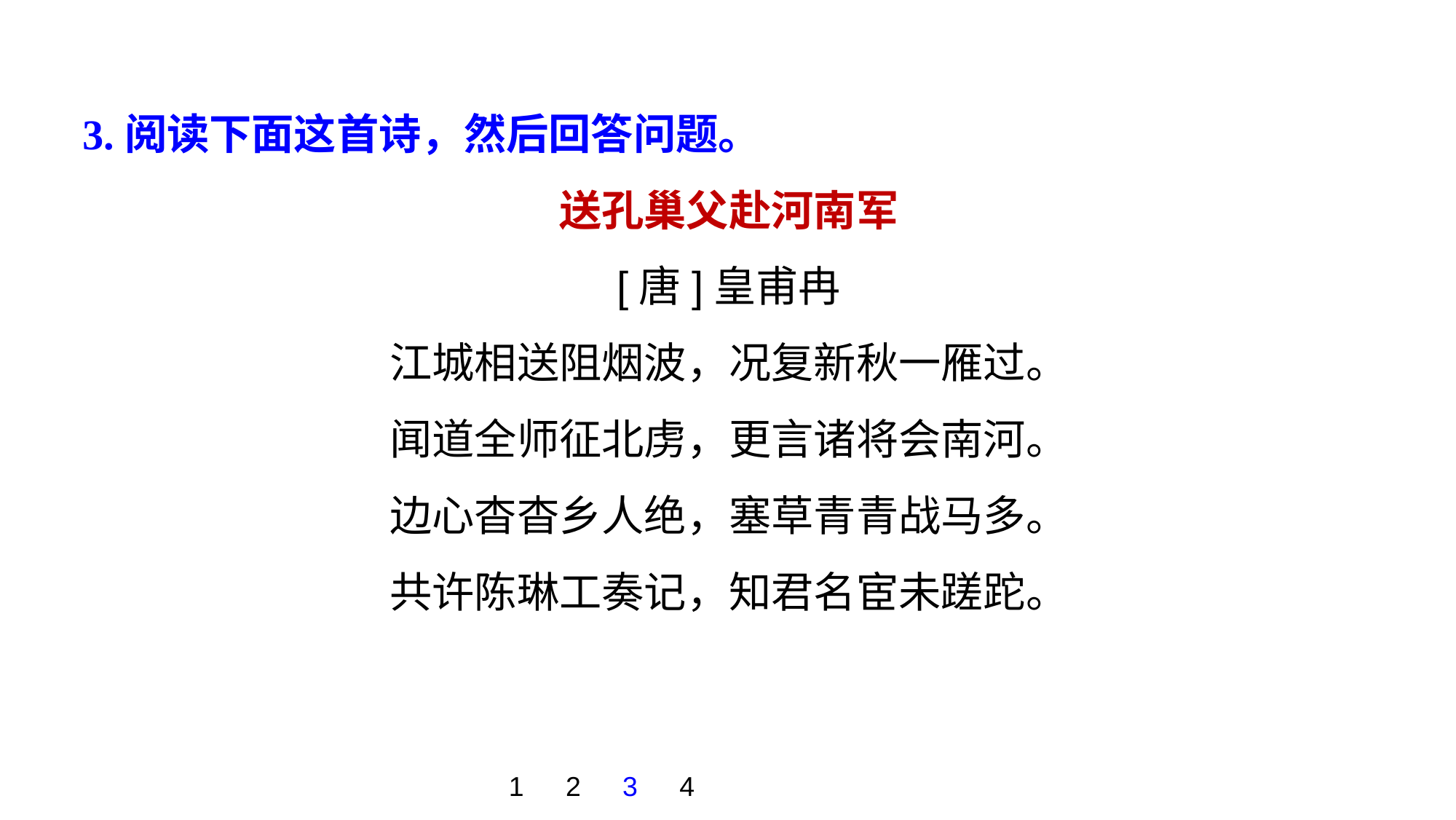

3.阅读下面这首诗，然后回答问题。
送孔巢父赴河南军
[唐]皇甫冉
江城相送阻烟波，况复新秋一雁过。
闻道全师征北虏，更言诸将会南河。
边心杳杳乡人绝，塞草青青战马多。
共许陈琳工奏记，知君名宦未蹉跎。
1
2
3
4